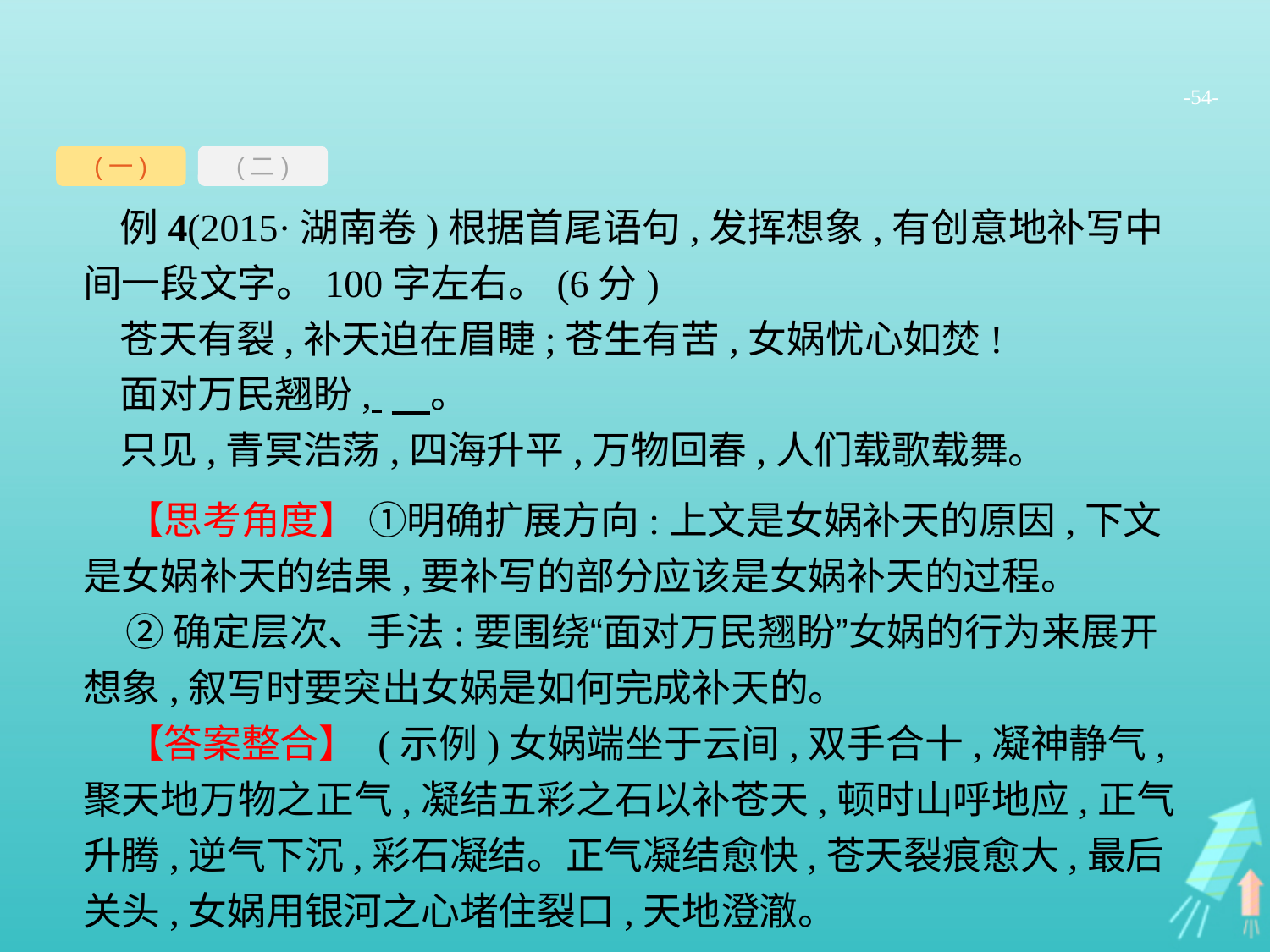

-54-
(一)
(二)
例4(2015·湖南卷)根据首尾语句,发挥想象,有创意地补写中间一段文字。100字左右。(6分)
苍天有裂,补天迫在眉睫;苍生有苦,女娲忧心如焚!
面对万民翘盼, 　。
只见,青冥浩荡,四海升平,万物回春,人们载歌载舞。
【思考角度】 ①明确扩展方向:上文是女娲补天的原因,下文是女娲补天的结果,要补写的部分应该是女娲补天的过程。
②确定层次、手法:要围绕“面对万民翘盼”女娲的行为来展开想象,叙写时要突出女娲是如何完成补天的。
【答案整合】 (示例)女娲端坐于云间,双手合十,凝神静气,聚天地万物之正气,凝结五彩之石以补苍天,顿时山呼地应,正气升腾,逆气下沉,彩石凝结。正气凝结愈快,苍天裂痕愈大,最后关头,女娲用银河之心堵住裂口,天地澄澈。